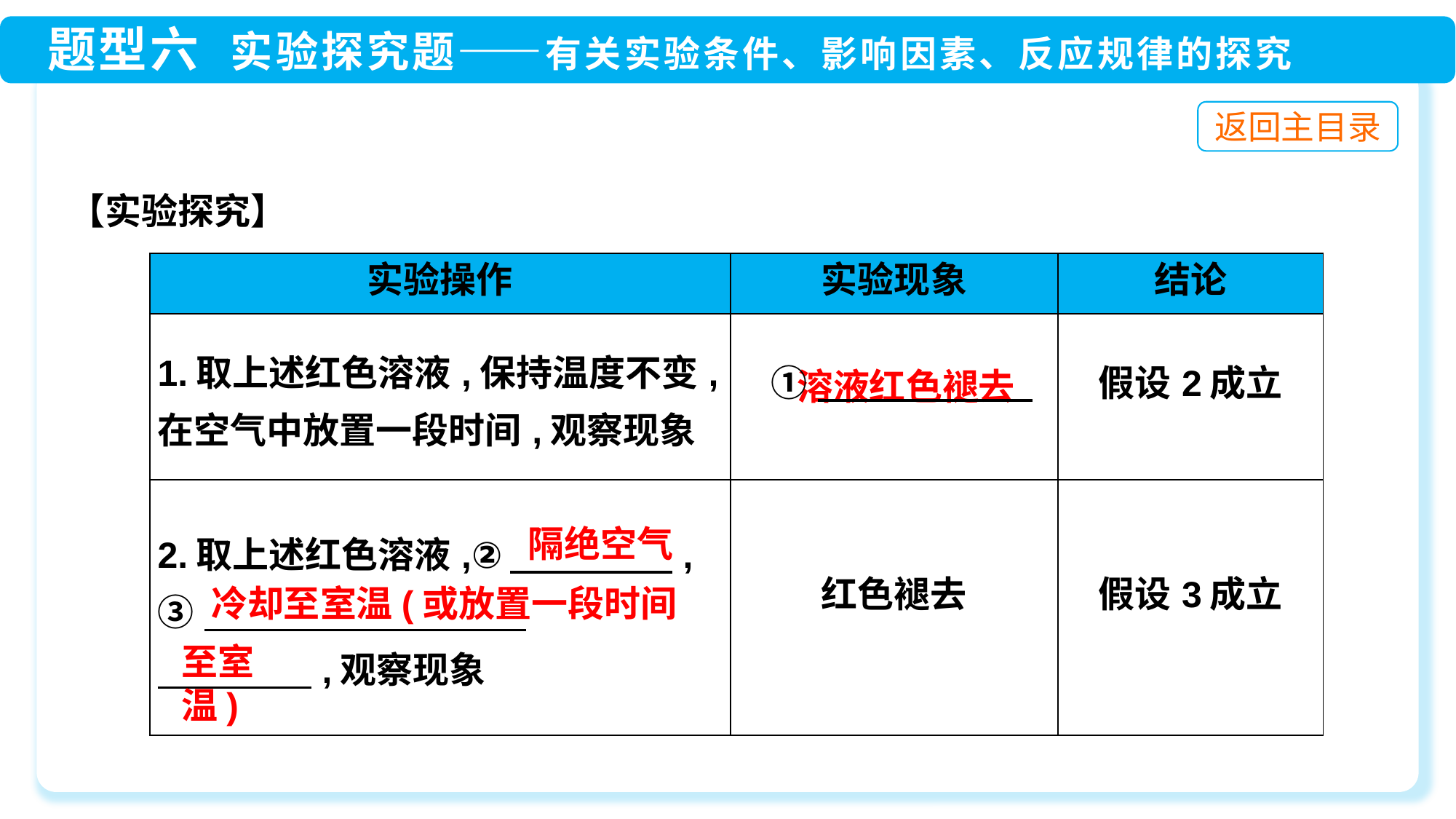

【实验探究】
| 实验操作 | 实验现象 | 结论 |
| --- | --- | --- |
| 1.取上述红色溶液,保持温度不变,在空气中放置一段时间,观察现象 | ① | 假设2成立 |
| 2.取上述红色溶液,②　　　　 , ③　　　 　　   　　　　 ,观察现象 | 红色褪去 | 假设3成立 |
溶液红色褪去
隔绝空气
冷却至室温(或放置一段时间
至室温)